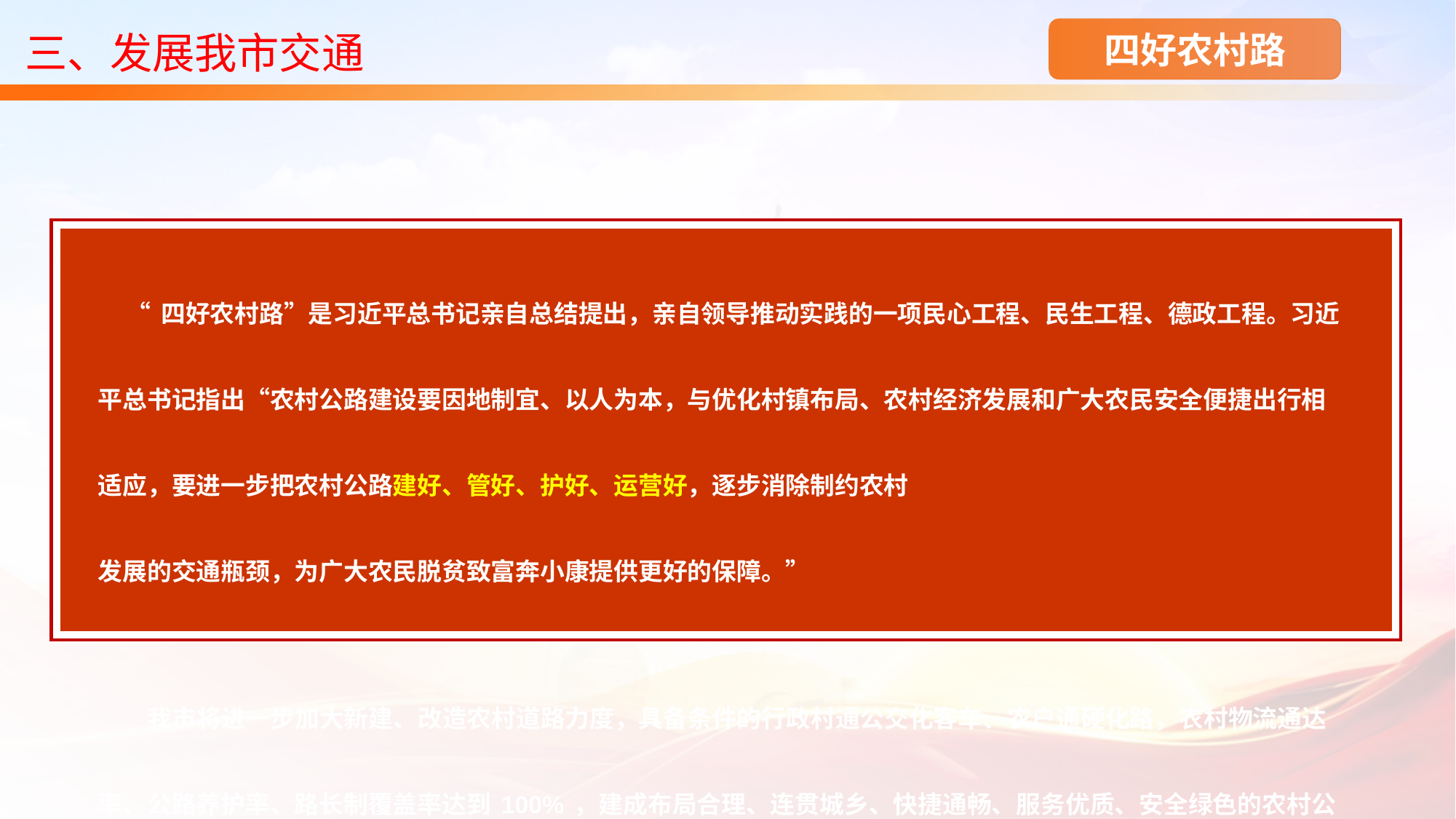

三、发展我市交通
四好农村路

     “四好农村路”是习近平总书记亲自总结提出，亲自领导推动实践的一项民心工程、民生工程、德政工程。习近平总书记指出“农村公路建设要因地制宜、以人为本，与优化村镇布局、农村经济发展和广大农民安全便捷出行相适应，要进一步把农村公路建好、管好、护好、运营好，逐步消除制约农村
发展的交通瓶颈，为广大农民脱贫致富奔小康提供更好的保障。”

       我市将进一步加大新建、改造农村道路力度，具备条件的行政村通公交化客车、农户通硬化路，农村物流通达率、公路养护率、路长制覆盖率达到100%，建成布局合理、连贯城乡、快捷通畅、服务优质、安全绿色的农村公路体系，把“四好农村路”打造成交通运输服务乡村振兴的金字招牌。